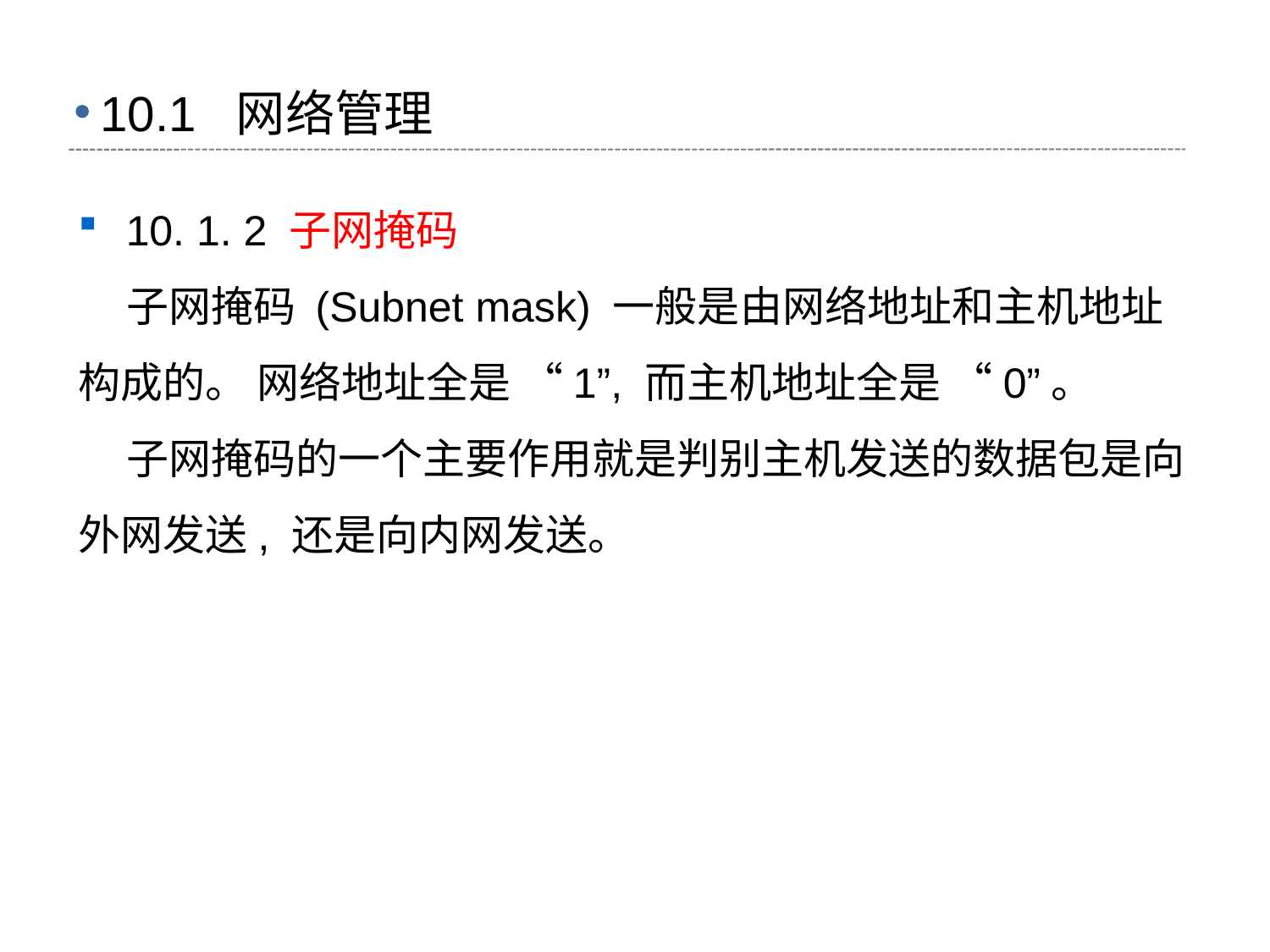

# 10.1  网络管理

10. 1. 2 子网掩码
    子网掩码 (Subnet mask) 一般是由网络地址和主机地址构成的。 网络地址全是 “1”, 而主机地址全是 “0”。
    子网掩码的一个主要作用就是判别主机发送的数据包是向外网发送, 还是向内网发送。